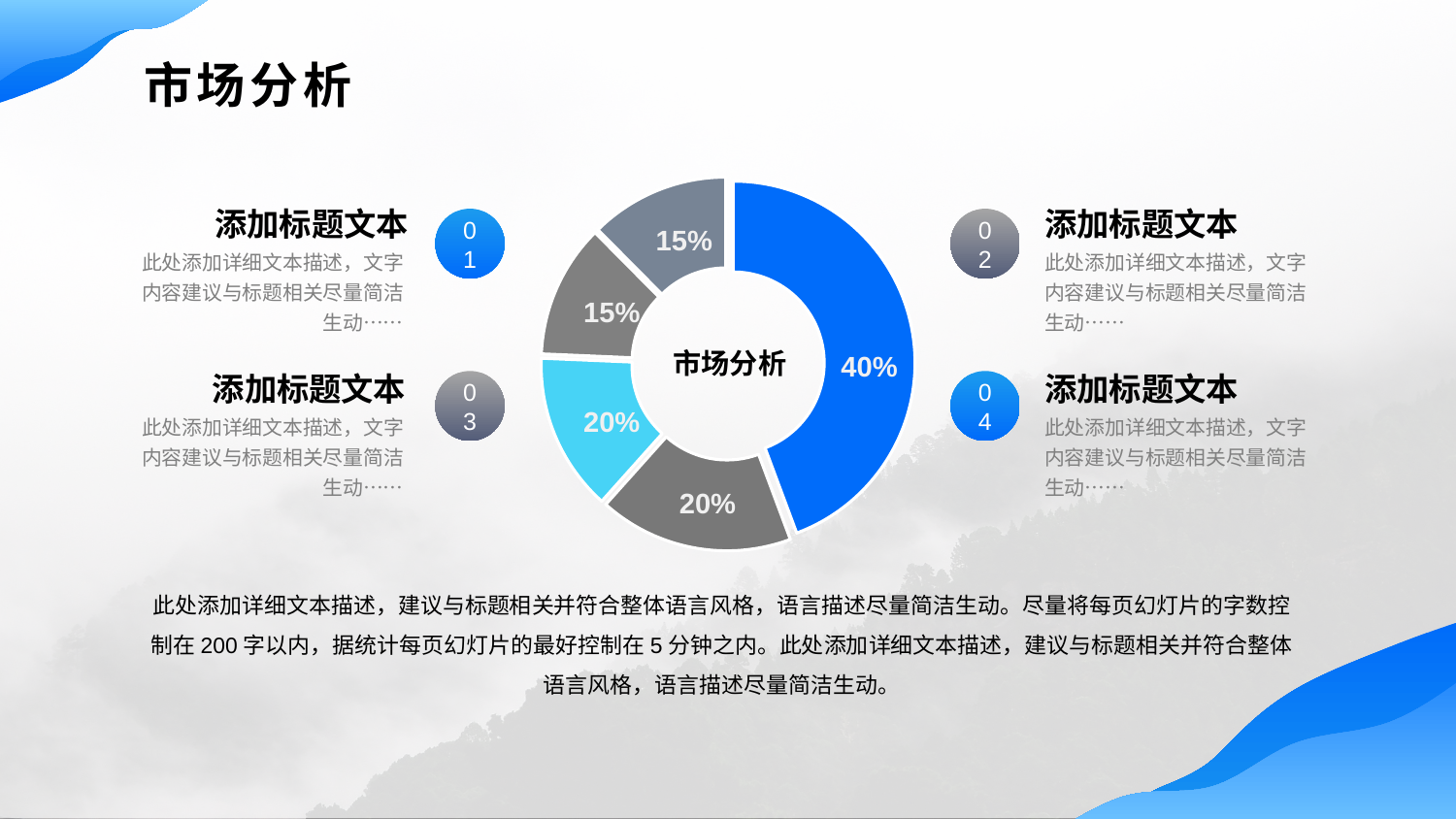

市场分析

### Chart

| Category | Sales |
|---|---|
| 1st Qtr | 8.2 |
| 2nd Qtr | 3.2 |
| 3rd Qtr | 2.6 |
| 4th Qtr | 2.2 |
| 5th Qtr | 2.3 |
15%
15%
市场分析
40%
20%
20%
添加标题文本
此处添加详细文本描述，文字内容建议与标题相关尽量简洁生动……
添加标题文本
此处添加详细文本描述，文字内容建议与标题相关尽量简洁生动……
01
02
添加标题文本
此处添加详细文本描述，文字内容建议与标题相关尽量简洁生动……
添加标题文本
此处添加详细文本描述，文字内容建议与标题相关尽量简洁生动……
03
04
此处添加详细文本描述，建议与标题相关并符合整体语言风格，语言描述尽量简洁生动。尽量将每页幻灯片的字数控制在200字以内，据统计每页幻灯片的最好控制在5分钟之内。此处添加详细文本描述，建议与标题相关并符合整体语言风格，语言描述尽量简洁生动。